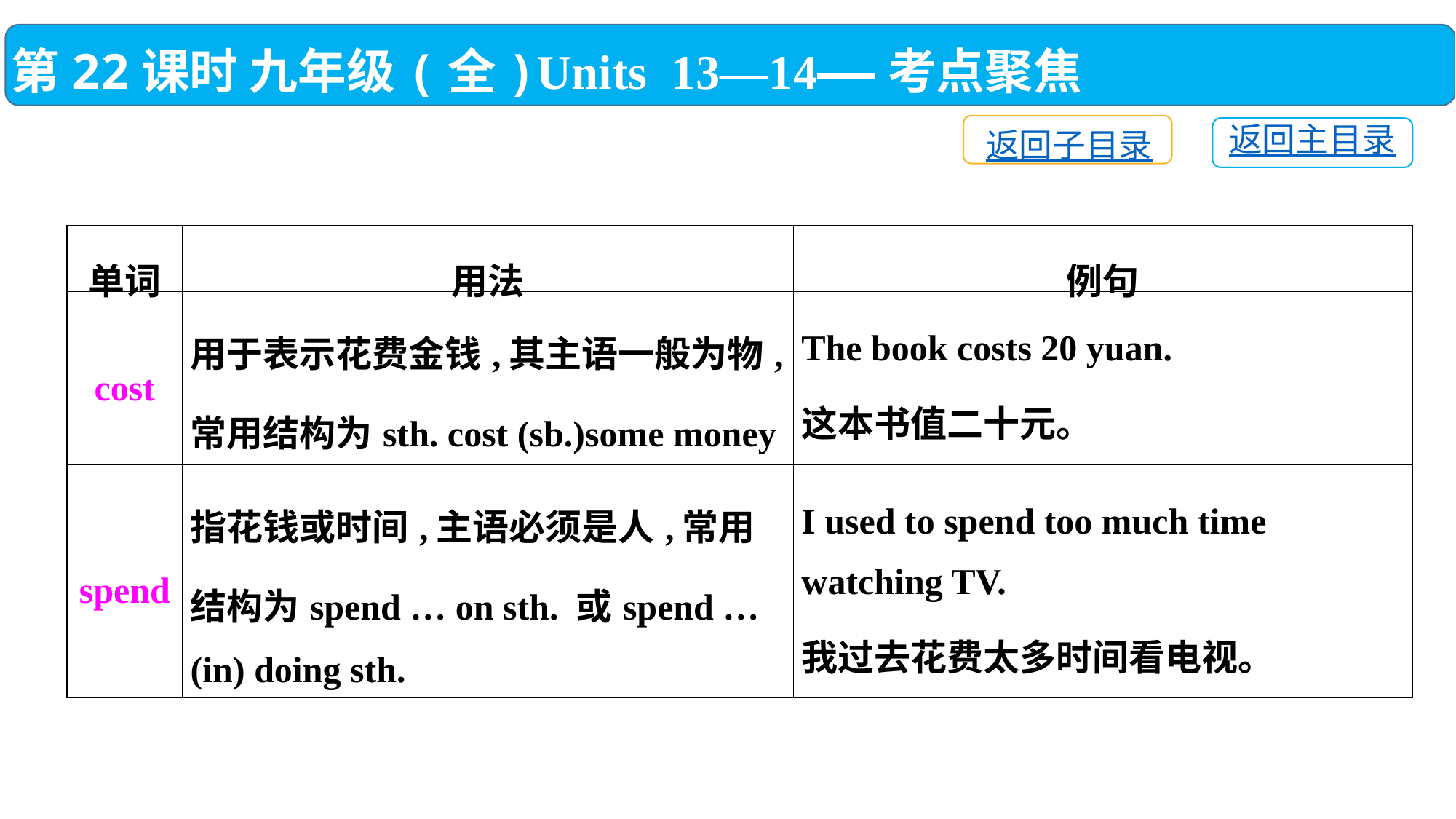

第22课时 九年级(全)Units  13—14——考点聚焦

返回子目录
返回主目录

| 单词 | 用法 | 例句 |
| --- | --- | --- |
| cost | 用于表示花费金钱,其主语一般为物, 常用结构为sth. cost (sb.)some money | The book costs 20 yuan. 这本书值二十元。 |
| spend | 指花钱或时间,主语必须是人,常用结构为spend … on sth. 或spend … (in) doing sth. | I used to spend too much time watching TV. 我过去花费太多时间看电视。 |